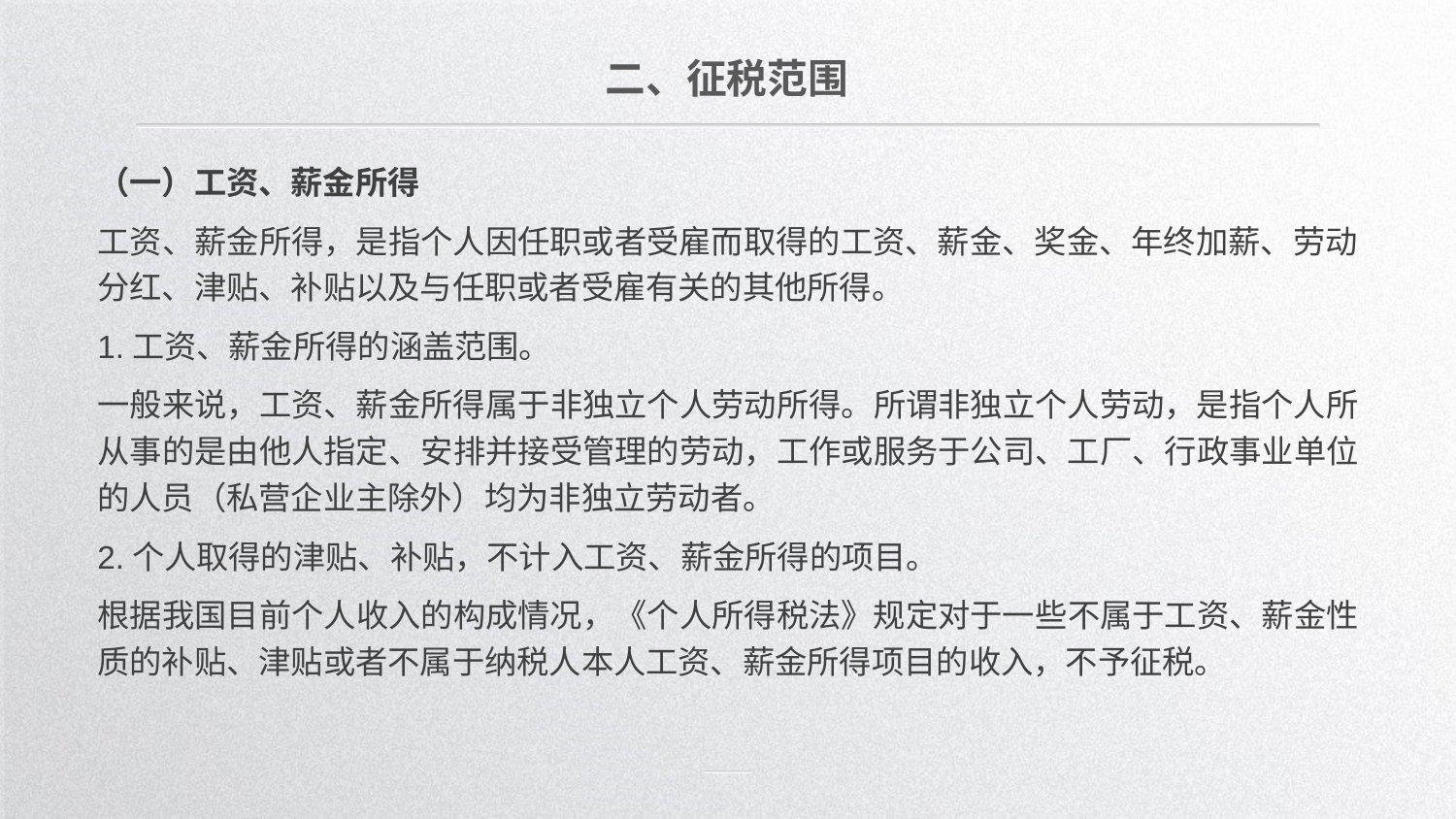

二、征税范围
（一）工资、薪金所得
工资、薪金所得，是指个人因任职或者受雇而取得的工资、薪金、奖金、年终加薪、劳动分红、津贴、补贴以及与任职或者受雇有关的其他所得。
1.工资、薪金所得的涵盖范围。
一般来说，工资、薪金所得属于非独立个人劳动所得。所谓非独立个人劳动，是指个人所从事的是由他人指定、安排并接受管理的劳动，工作或服务于公司、工厂、行政事业单位的人员（私营企业主除外）均为非独立劳动者。
2.个人取得的津贴、补贴，不计入工资、薪金所得的项目。
根据我国目前个人收入的构成情况，《个人所得税法》规定对于一些不属于工资、薪金性质的补贴、津贴或者不属于纳税人本人工资、薪金所得项目的收入，不予征税。